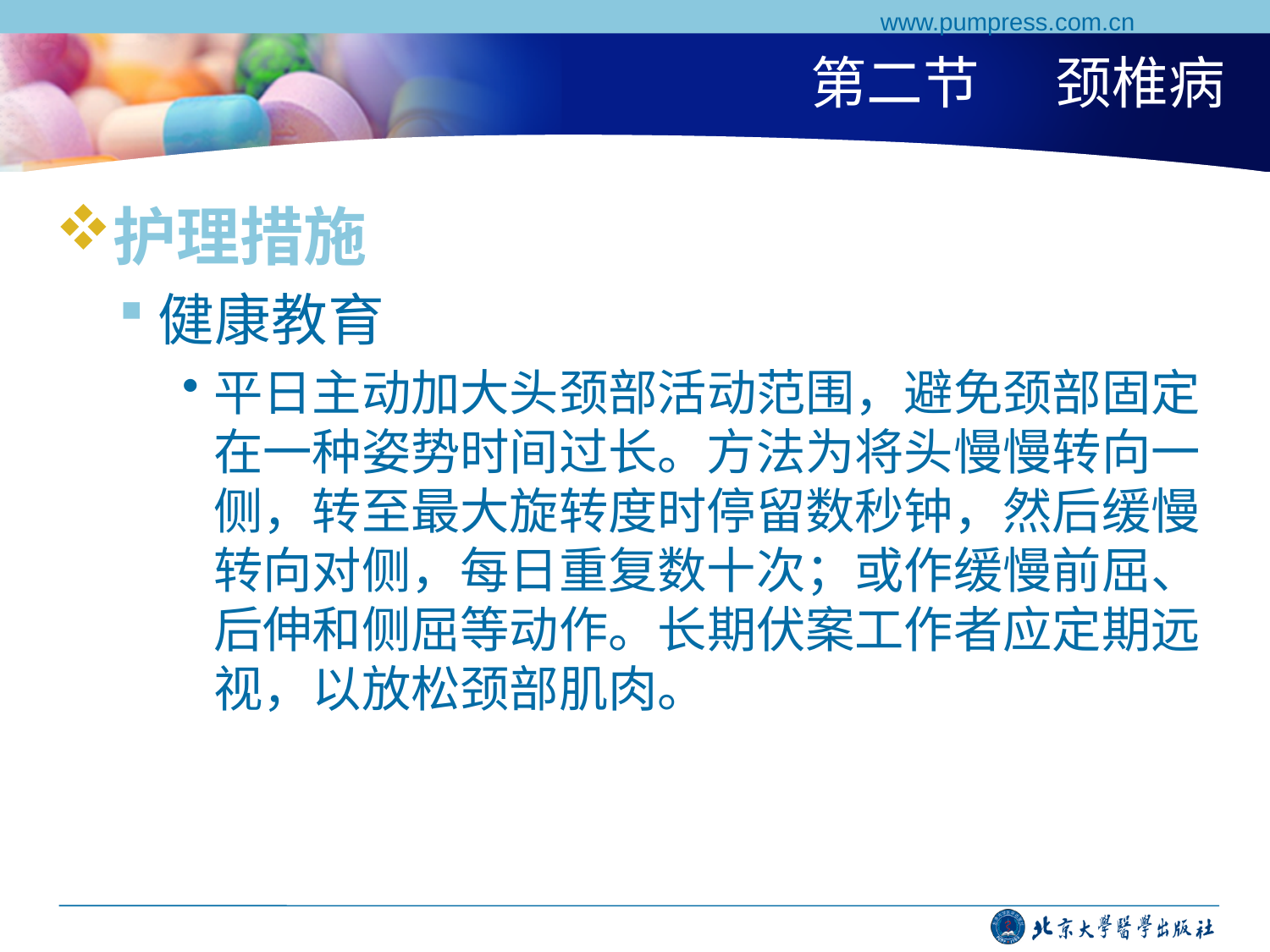

www.pumpress.com.cn
# 第二节      颈椎病
护理措施
健康教育
平日主动加大头颈部活动范围，避免颈部固定在一种姿势时间过长。方法为将头慢慢转向一侧，转至最大旋转度时停留数秒钟，然后缓慢转向对侧，每日重复数十次；或作缓慢前屈、后伸和侧屈等动作。长期伏案工作者应定期远视，以放松颈部肌肉。